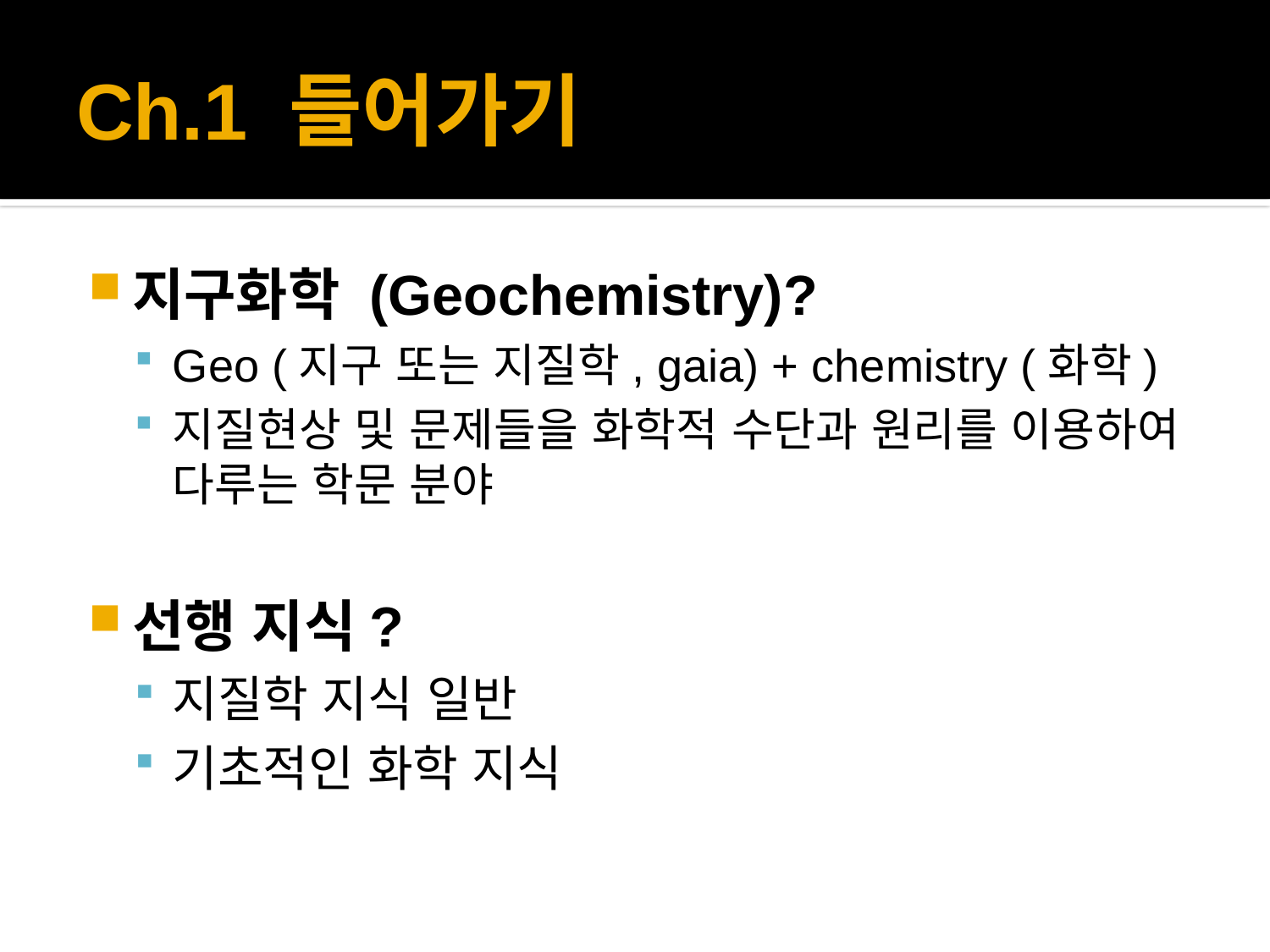

# Ch.1 들어가기
지구화학 (Geochemistry)?
Geo (지구 또는 지질학, gaia) + chemistry (화학)
지질현상 및 문제들을 화학적 수단과 원리를 이용하여 다루는 학문 분야

선행 지식?
지질학 지식 일반
기초적인 화학 지식